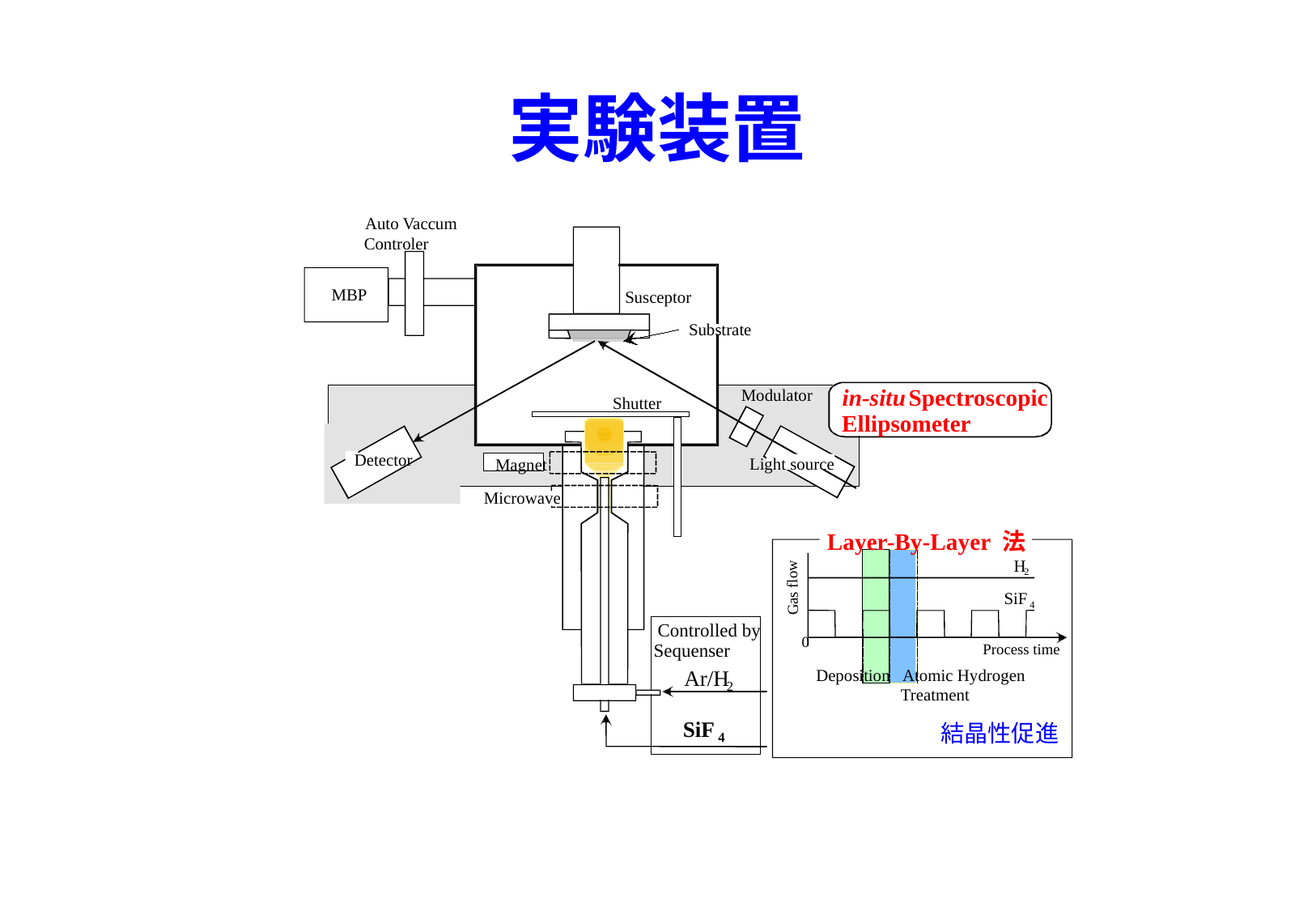

# 実験装置
Auto Vaccum

Controler

MBP
Susceptor
Substrate

in-situ
 Spectroscopic
Modulator
Shutter

Ellipsometer

Detector

Light source
Magnet

Microwave

Layer-By-Layer 法

H
2
Gas flow

SiF
4

Controlled by

0

Sequenser
Process time
Ar/H
Deposition
Atomic Hydrogen
2
Treatment

SiF

結晶性促進
4